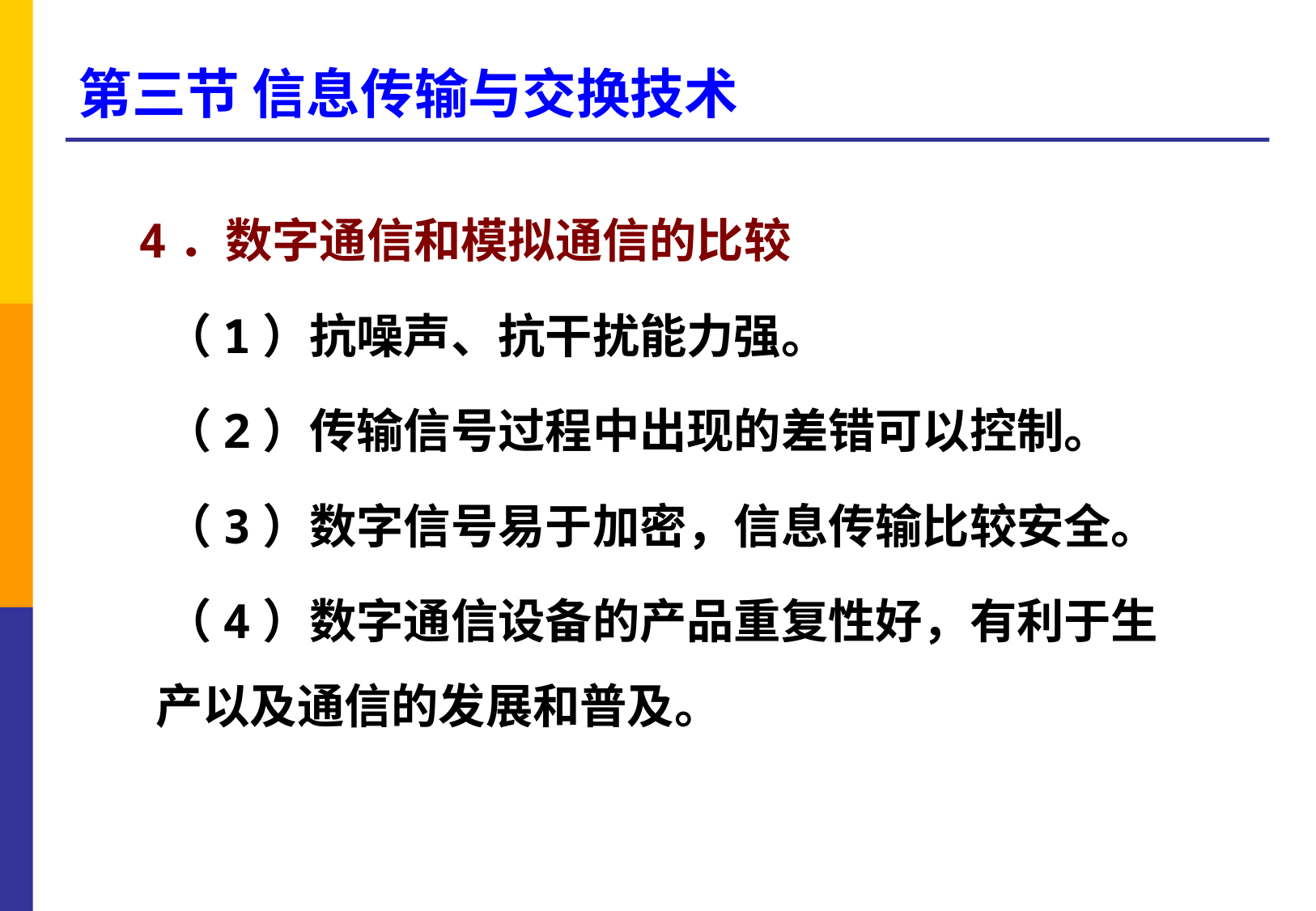

# 第三节 信息传输与交换技术
 4．数字通信和模拟通信的比较
    （1）抗噪声、抗干扰能力强。
    （2）传输信号过程中出现的差错可以控制。
    （3）数字信号易于加密，信息传输比较安全。
    （4）数字通信设备的产品重复性好，有利于生产以及通信的发展和普及。